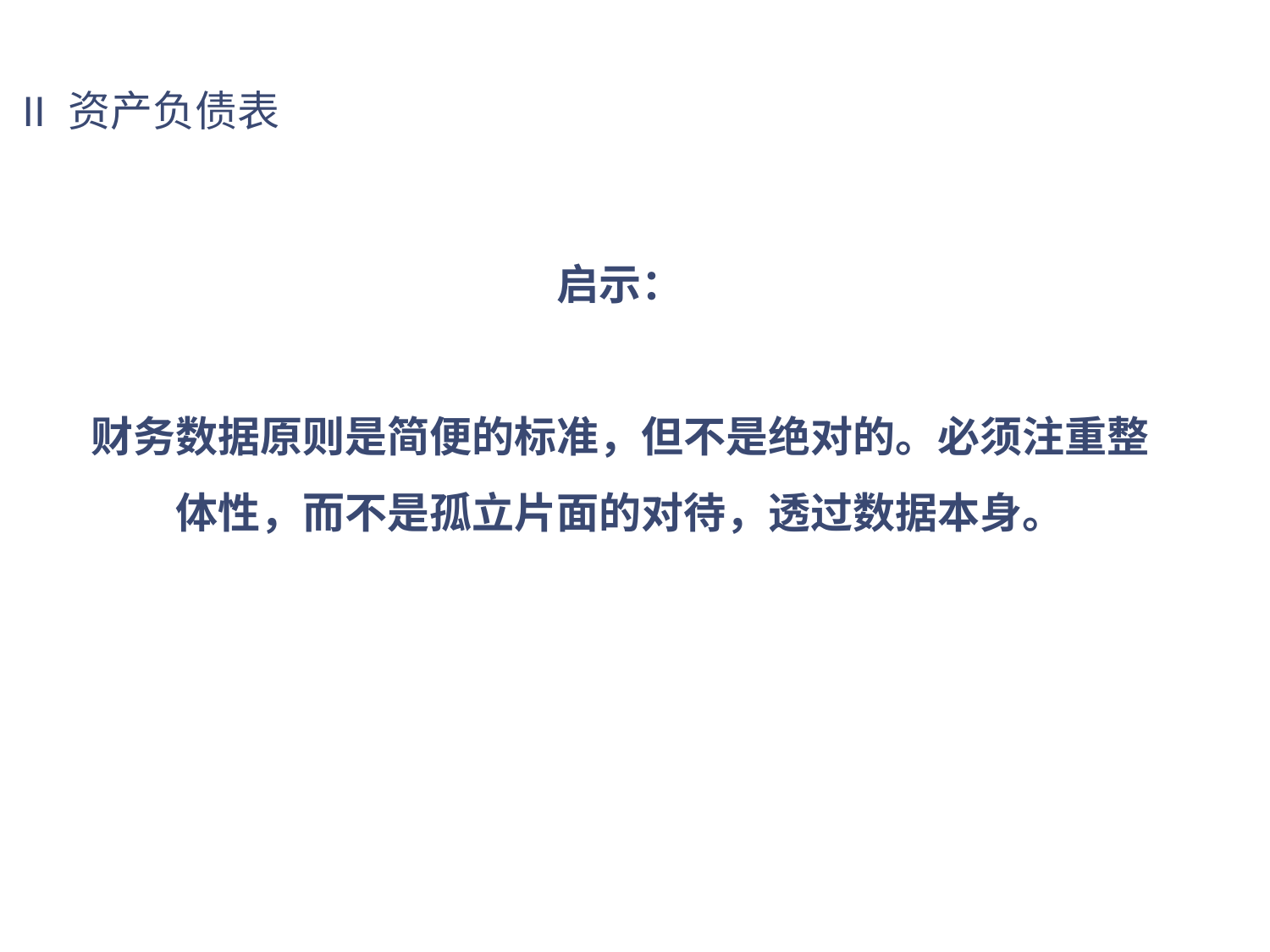

II 资产负债表
启示：

财务数据原则是简便的标准，但不是绝对的。必须注重整体性，而不是孤立片面的对待，透过数据本身。